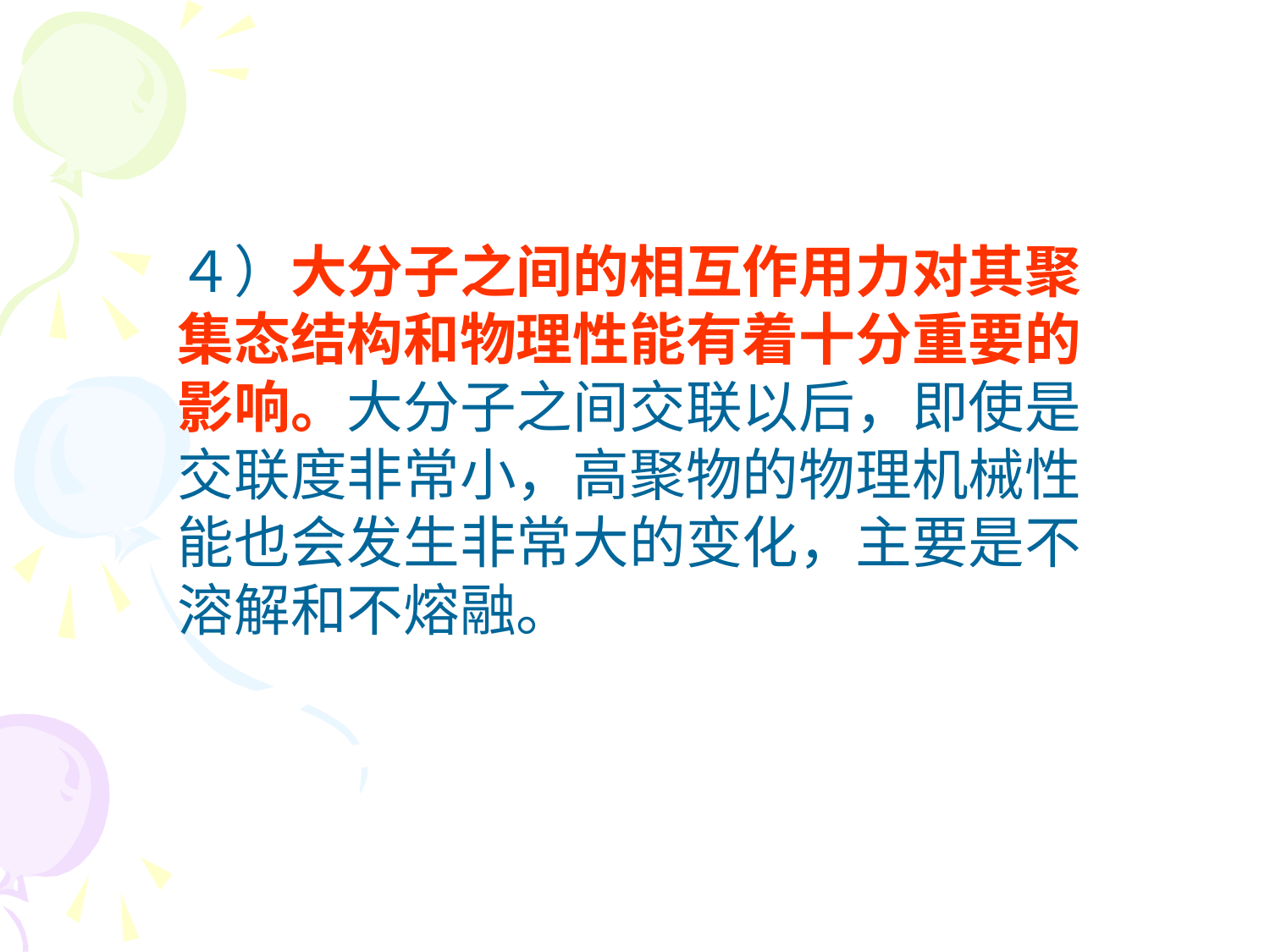

４）大分子之间的相互作用力对其聚集态结构和物理性能有着十分重要的影响。大分子之间交联以后，即使是交联度非常小，高聚物的物理机械性能也会发生非常大的变化，主要是不溶解和不熔融。